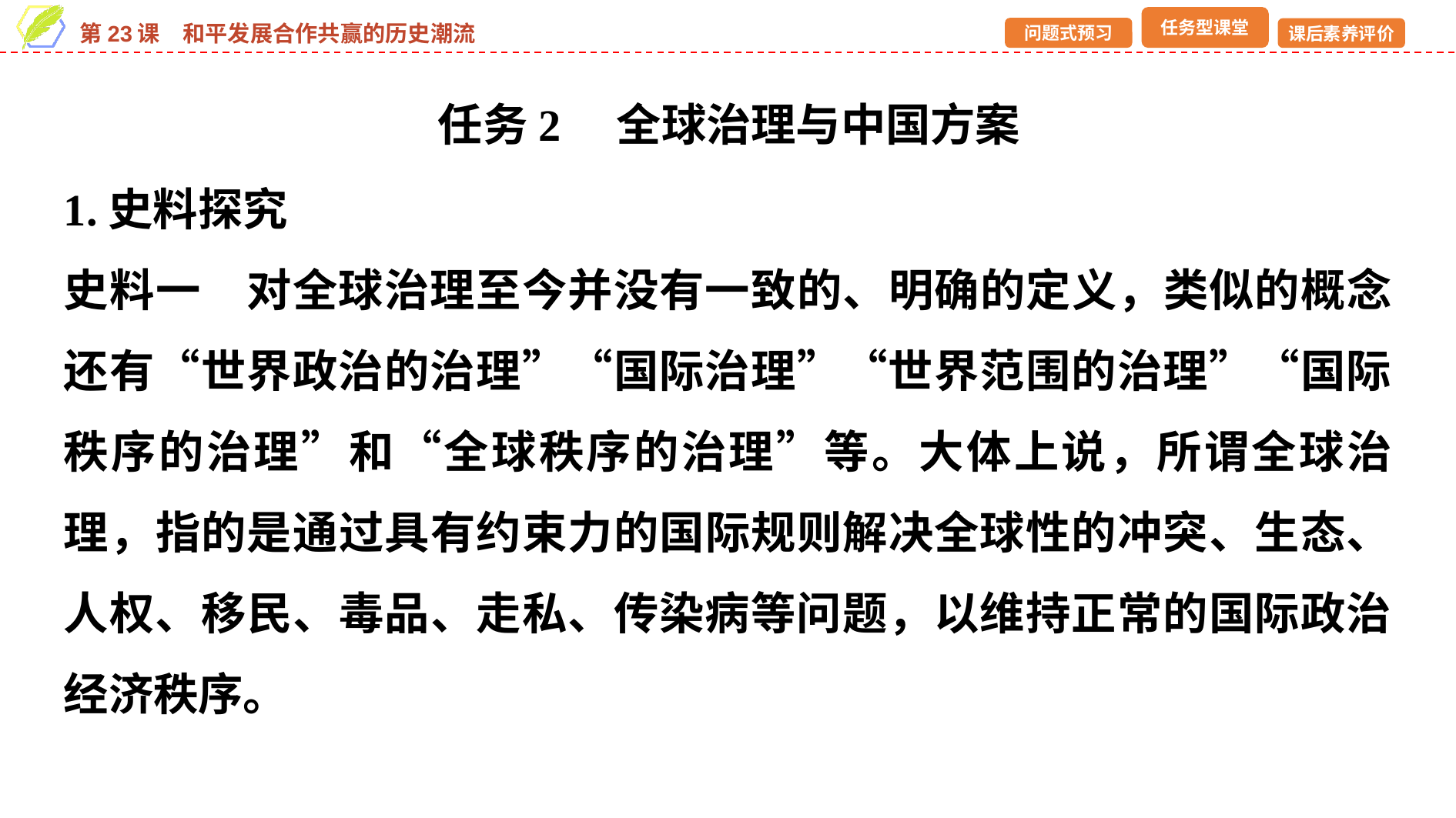

任务2　全球治理与中国方案
1.史料探究
史料一　对全球治理至今并没有一致的、明确的定义，类似的概念还有“世界政治的治理”“国际治理”“世界范围的治理”“国际秩序的治理”和“全球秩序的治理”等。大体上说，所谓全球治理，指的是通过具有约束力的国际规则解决全球性的冲突、生态、人权、移民、毒品、走私、传染病等问题，以维持正常的国际政治经济秩序。